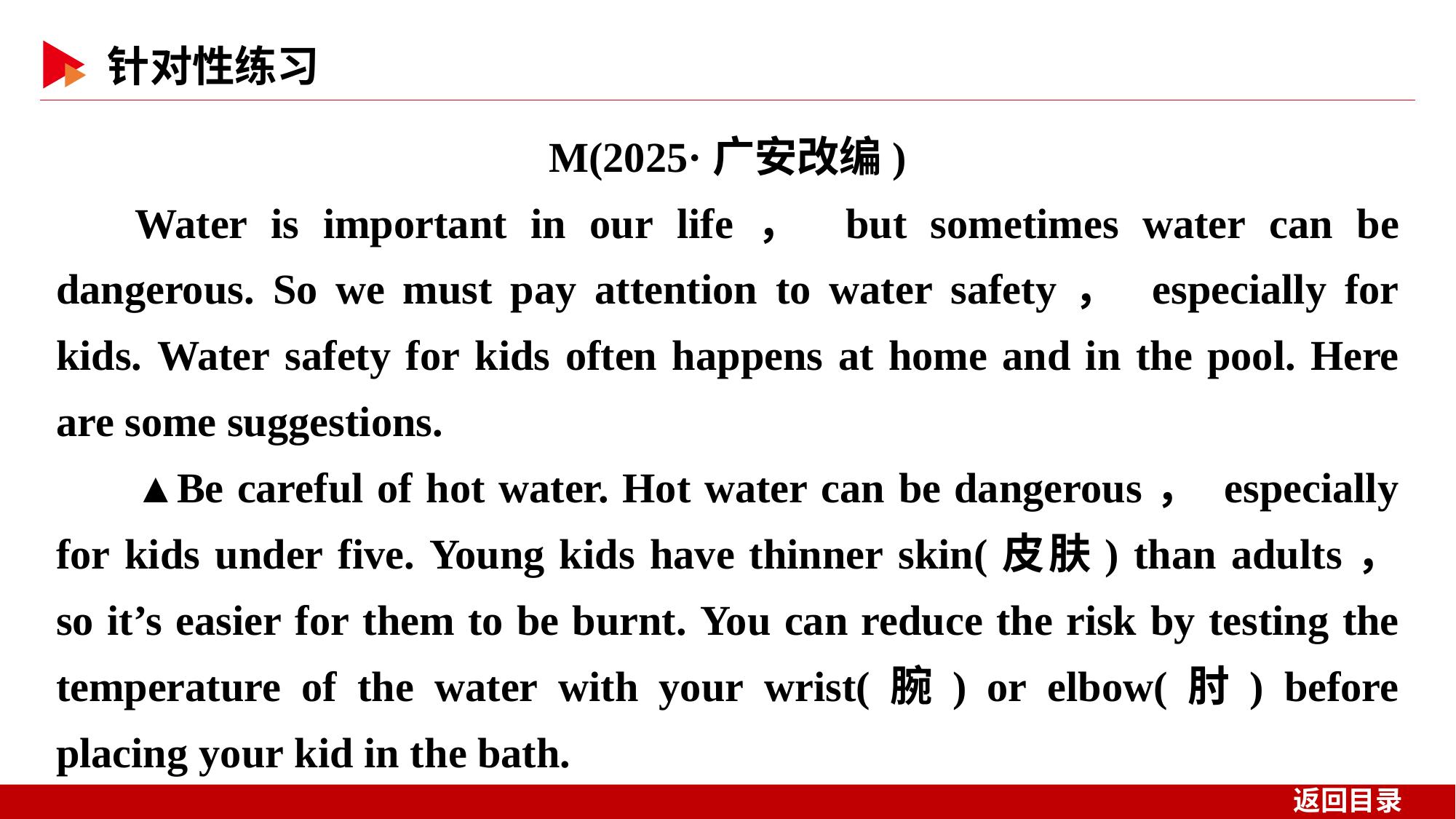

M(2025·广安改编)
Water is important in our life， but sometimes water can be dangerous. So we must pay attention to water safety， especially for kids. Water safety for kids often happens at home and in the pool. Here are some suggestions.
▲Be careful of hot water. Hot water can be dangerous， especially for kids under five. Young kids have thinner skin(皮肤) than adults， so it’s easier for them to be burnt. You can reduce the risk by testing the temperature of the water with your wrist(腕) or elbow(肘) before placing your kid in the bath.